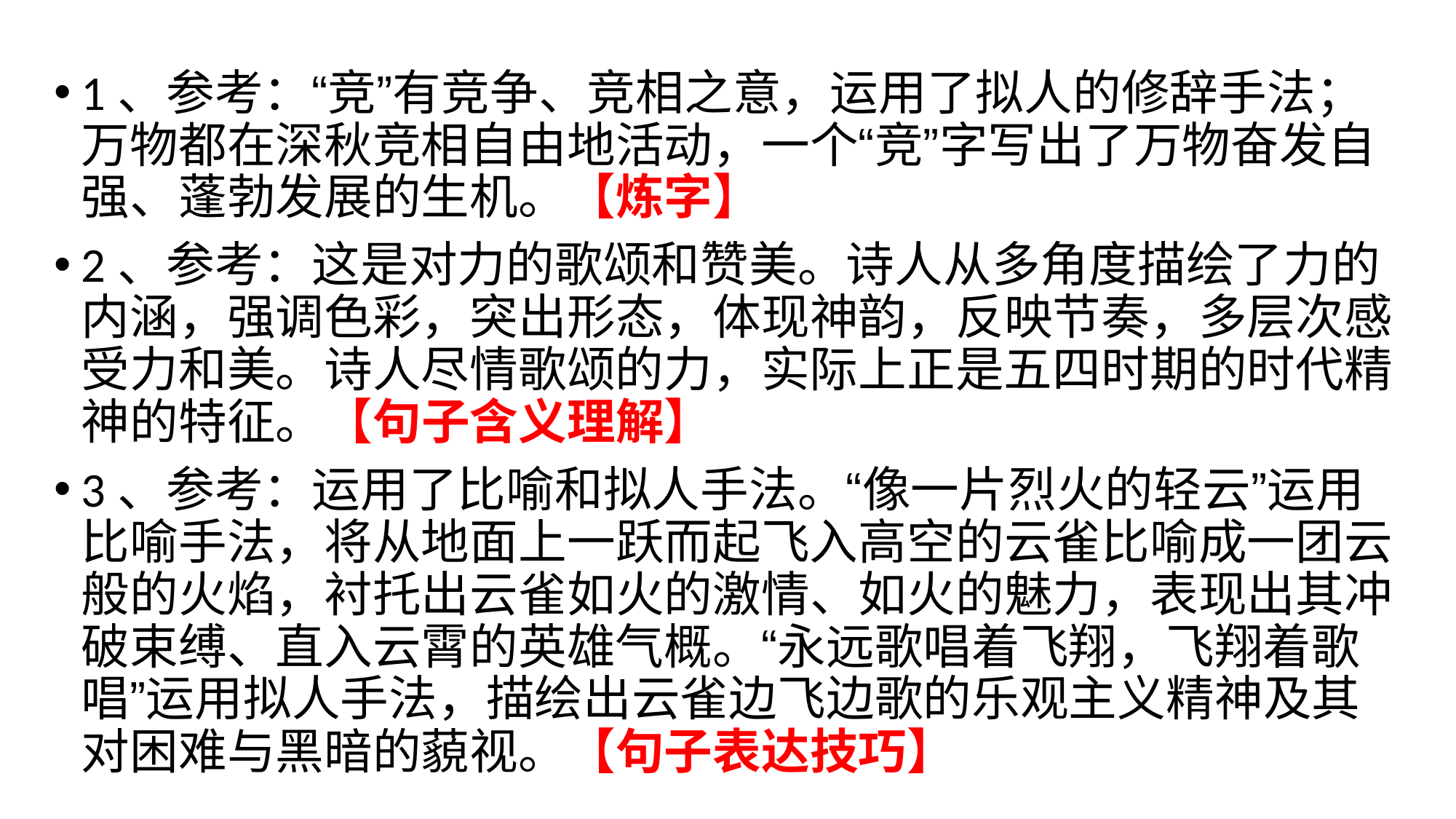

1、参考：“竞”有竞争、竞相之意，运用了拟人的修辞手法；万物都在深秋竞相自由地活动，一个“竞”字写出了万物奋发自强、蓬勃发展的生机。【炼字】
2、参考：这是对力的歌颂和赞美。诗人从多角度描绘了力的内涵，强调色彩，突出形态，体现神韵，反映节奏，多层次感受力和美。诗人尽情歌颂的力，实际上正是五四时期的时代精神的特征。【句子含义理解】
3、参考：运用了比喻和拟人手法。“像一片烈火的轻云”运用比喻手法，将从地面上一跃而起飞入高空的云雀比喻成一团云般的火焰，衬托出云雀如火的激情、如火的魅力，表现出其冲破束缚、直入云霄的英雄气概。“永远歌唱着飞翔，飞翔着歌唱”运用拟人手法，描绘出云雀边飞边歌的乐观主义精神及其对困难与黑暗的藐视。【句子表达技巧】